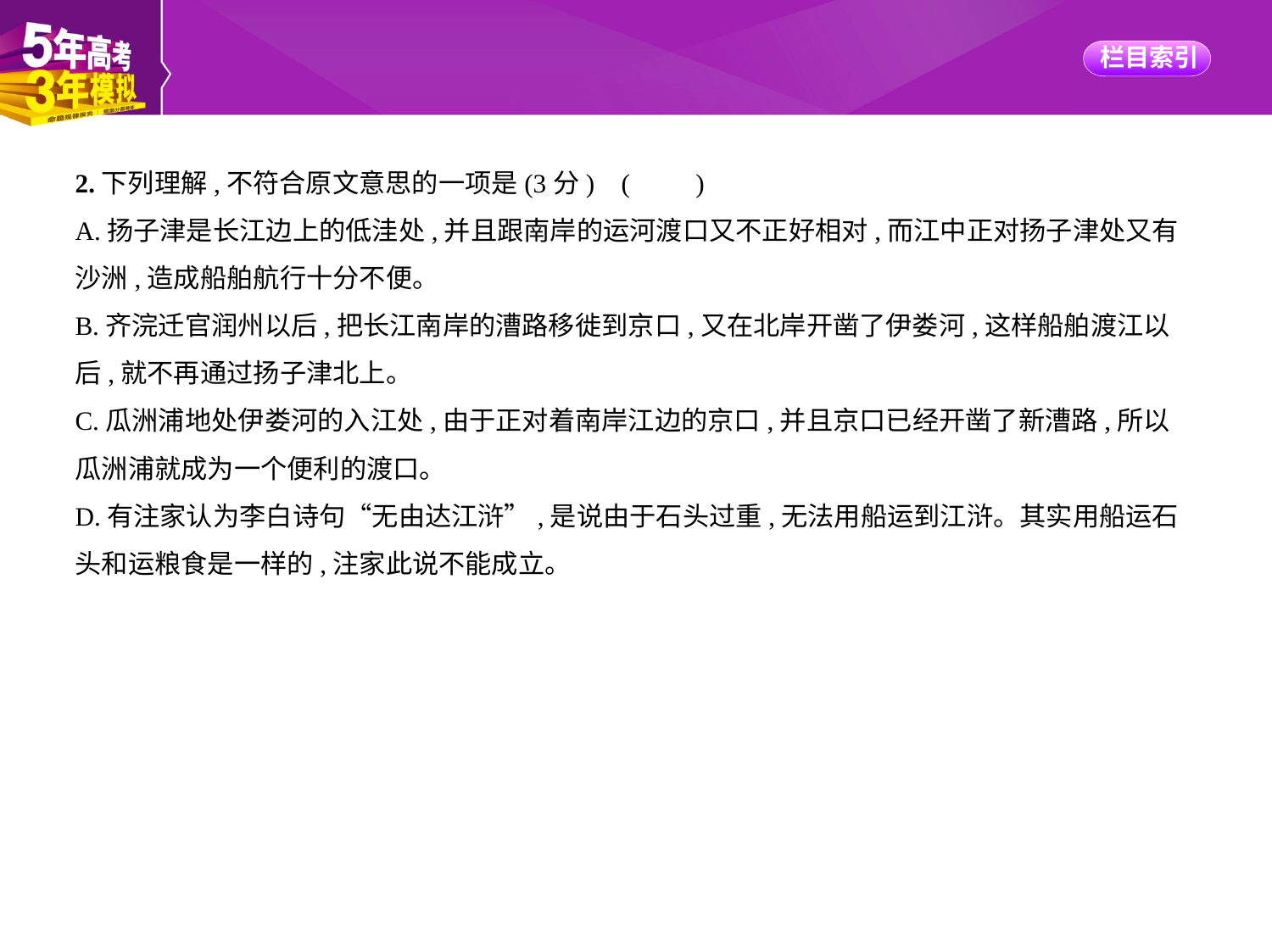

2.下列理解,不符合原文意思的一项是(3分) (　　)
A.扬子津是长江边上的低洼处,并且跟南岸的运河渡口又不正好相对,而江中正对扬子津处又有
沙洲,造成船舶航行十分不便。
B.齐浣迁官润州以后,把长江南岸的漕路移徙到京口,又在北岸开凿了伊娄河,这样船舶渡江以
后,就不再通过扬子津北上。
C.瓜洲浦地处伊娄河的入江处,由于正对着南岸江边的京口,并且京口已经开凿了新漕路,所以
瓜洲浦就成为一个便利的渡口。
D.有注家认为李白诗句“无由达江浒”,是说由于石头过重,无法用船运到江浒。其实用船运石
头和运粮食是一样的,注家此说不能成立。